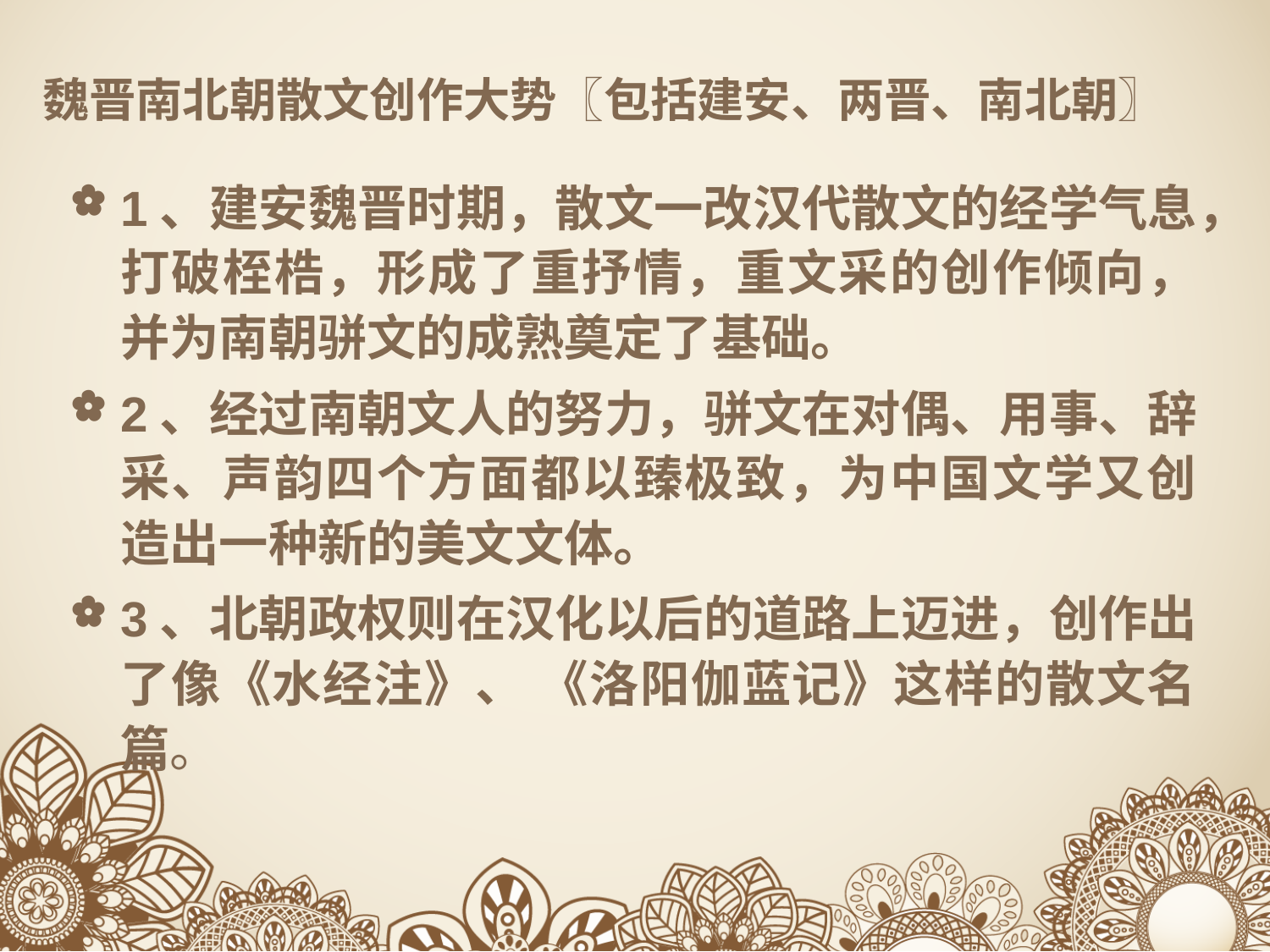

# 魏晋南北朝散文创作大势〖包括建安、两晋、南北朝〗
1、建安魏晋时期，散文一改汉代散文的经学气息，打破桎梏，形成了重抒情，重文采的创作倾向，并为南朝骈文的成熟奠定了基础。
2、经过南朝文人的努力，骈文在对偶、用事、辞采、声韵四个方面都以臻极致，为中国文学又创造出一种新的美文文体。
3、北朝政权则在汉化以后的道路上迈进，创作出了像《水经注》、 《洛阳伽蓝记》这样的散文名篇。